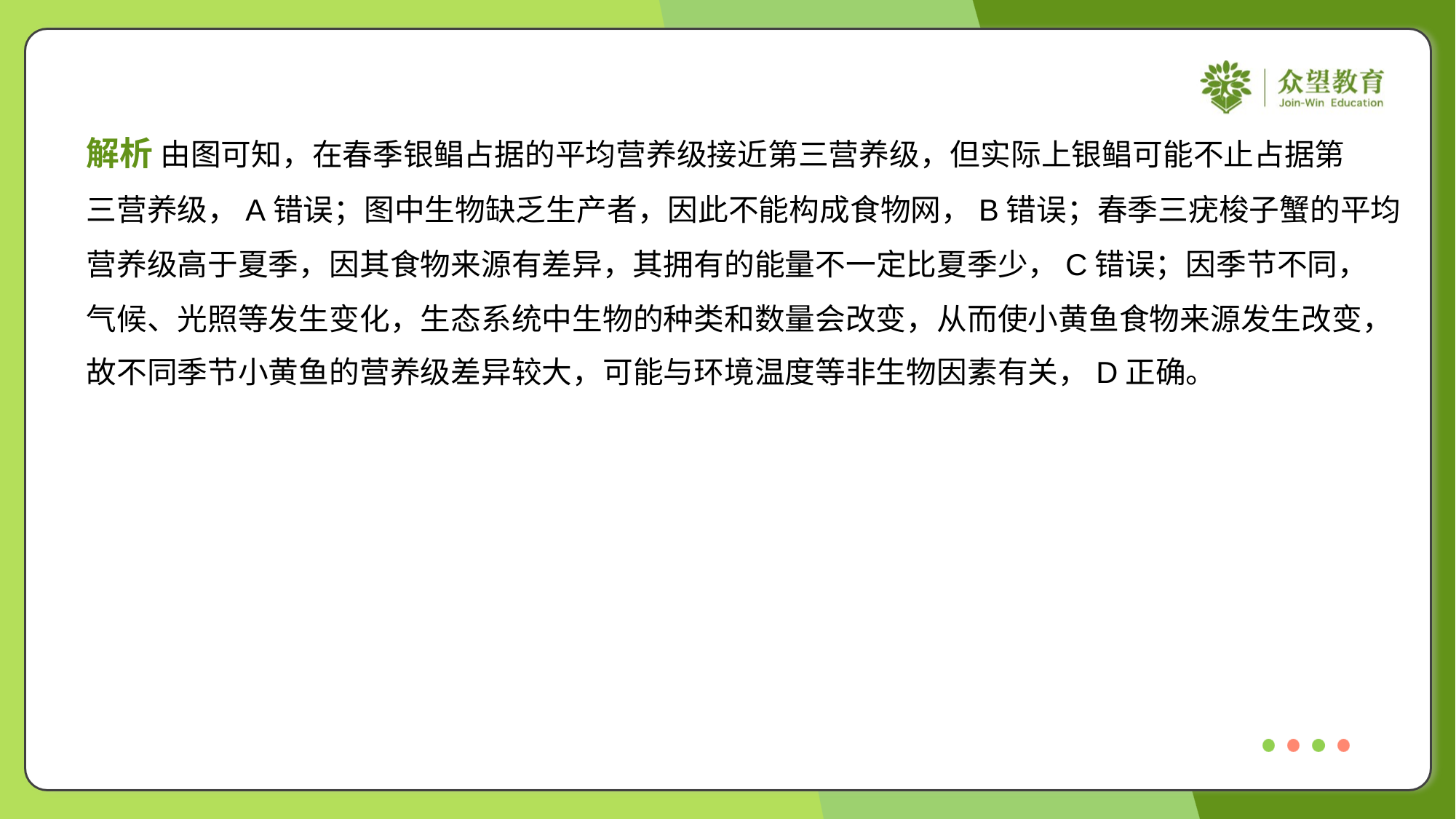

解析 由图可知，在春季银鲳占据的平均营养级接近第三营养级，但实际上银鲳可能不止占据第
三营养级，A错误；图中生物缺乏生产者，因此不能构成食物网，B错误；春季三疣梭子蟹的平均
营养级高于夏季，因其食物来源有差异，其拥有的能量不一定比夏季少，C错误；因季节不同，
气候、光照等发生变化，生态系统中生物的种类和数量会改变，从而使小黄鱼食物来源发生改变，
故不同季节小黄鱼的营养级差异较大，可能与环境温度等非生物因素有关，D正确。